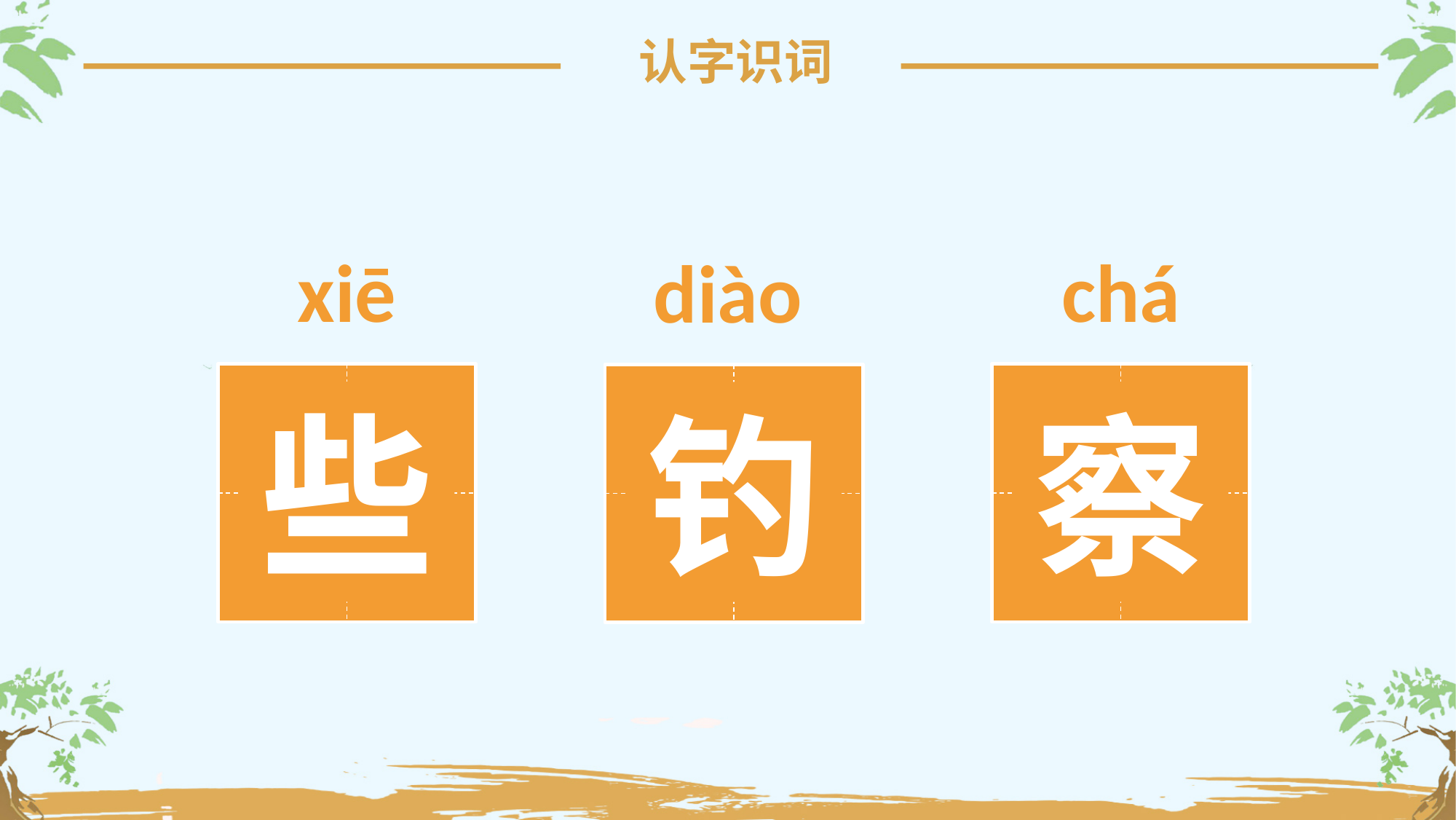

认字识词

xiē
chá
diào

些
察
钓